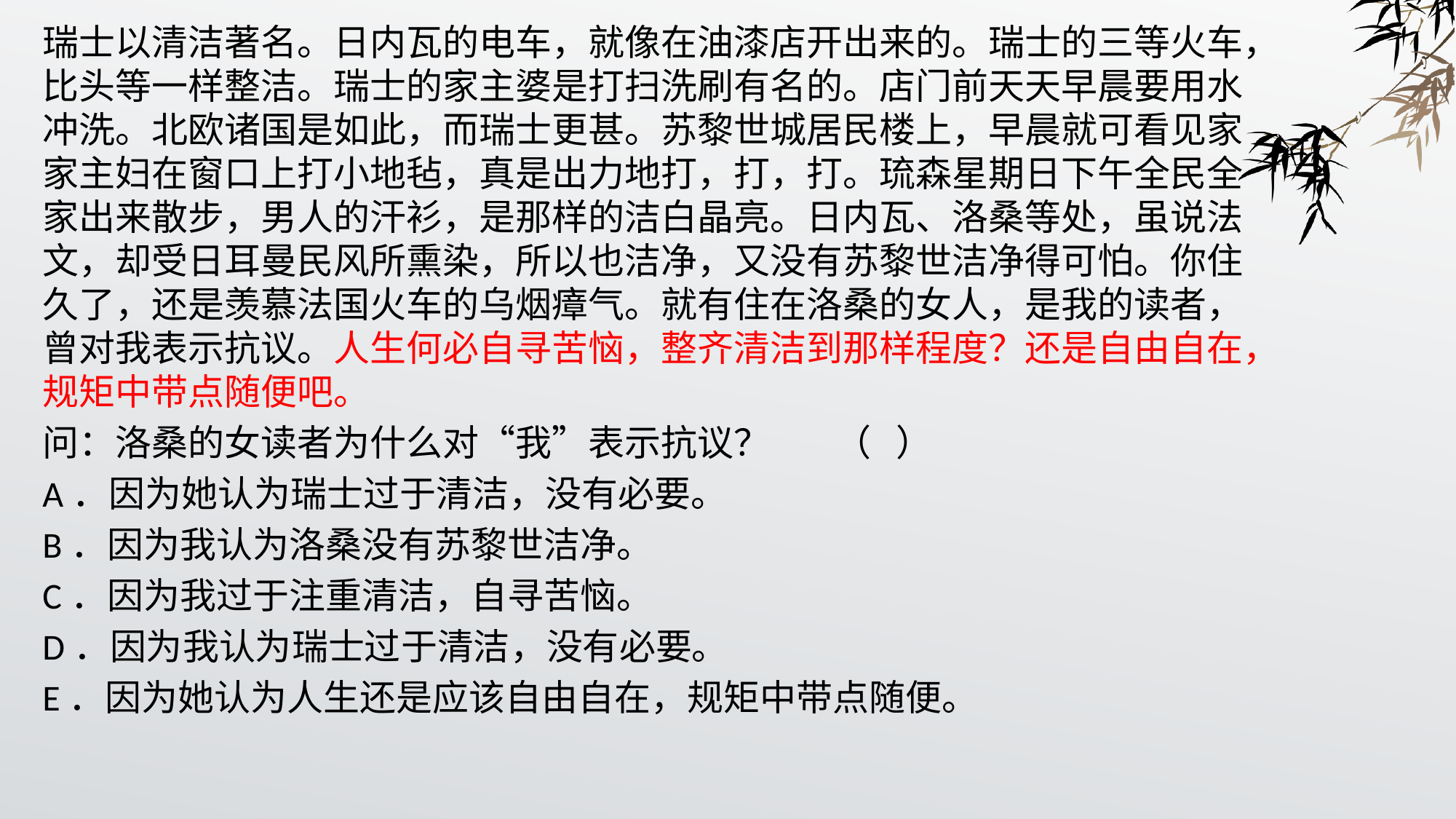

瑞士以清洁著名。日内瓦的电车，就像在油漆店开出来的。瑞士的三等火车，比头等一样整洁。瑞士的家主婆是打扫洗刷有名的。店门前天天早晨要用水冲洗。北欧诸国是如此，而瑞士更甚。苏黎世城居民楼上，早晨就可看见家家主妇在窗口上打小地毡，真是出力地打，打，打。琉森星期日下午全民全家出来散步，男人的汗衫，是那样的洁白晶亮。日内瓦、洛桑等处，虽说法文，却受日耳曼民风所熏染，所以也洁净，又没有苏黎世洁净得可怕。你住久了，还是羡慕法国火车的乌烟瘴气。就有住在洛桑的女人，是我的读者，曾对我表示抗议。人生何必自寻苦恼，整齐清洁到那样程度？还是自由自在，规矩中带点随便吧。
问：洛桑的女读者为什么对“我”表示抗议？        （   ）
A．因为她认为瑞士过于清洁，没有必要。
B．因为我认为洛桑没有苏黎世洁净。
C．因为我过于注重清洁，自寻苦恼。
D．因为我认为瑞士过于清洁，没有必要。
E．因为她认为人生还是应该自由自在，规矩中带点随便。